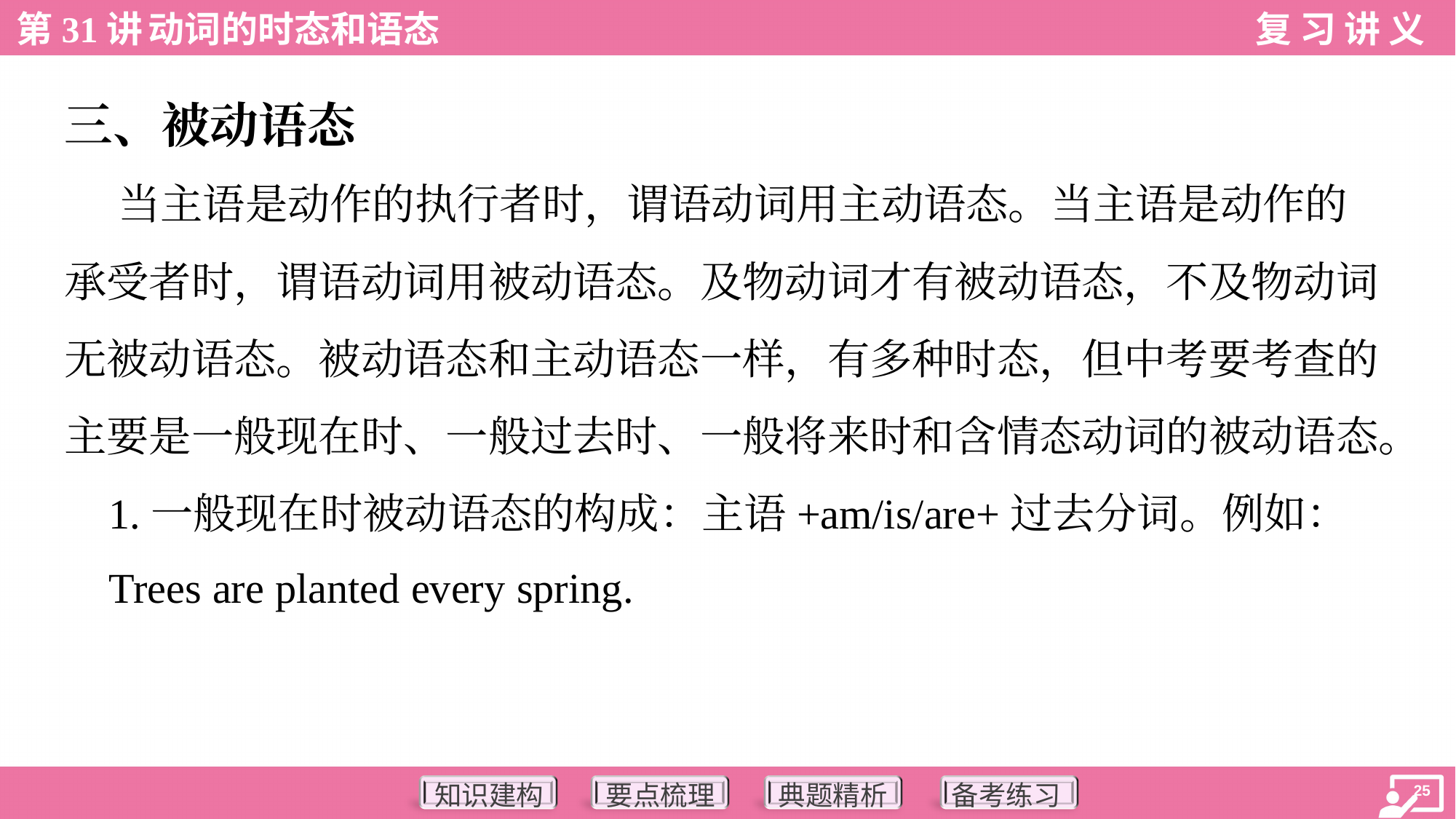

三、被动语态
    当主语是动作的执行者时，谓语动词用主动语态。当主语是动作的
承受者时，谓语动词用被动语态。及物动词才有被动语态，不及物动词
无被动语态。被动语态和主动语态一样，有多种时态，但中考要考查的
主要是一般现在时、一般过去时、一般将来时和含情态动词的被动语态。
    1.一般现在时被动语态的构成：主语+am/is/are+过去分词。例如：
    Trees are planted every spring.